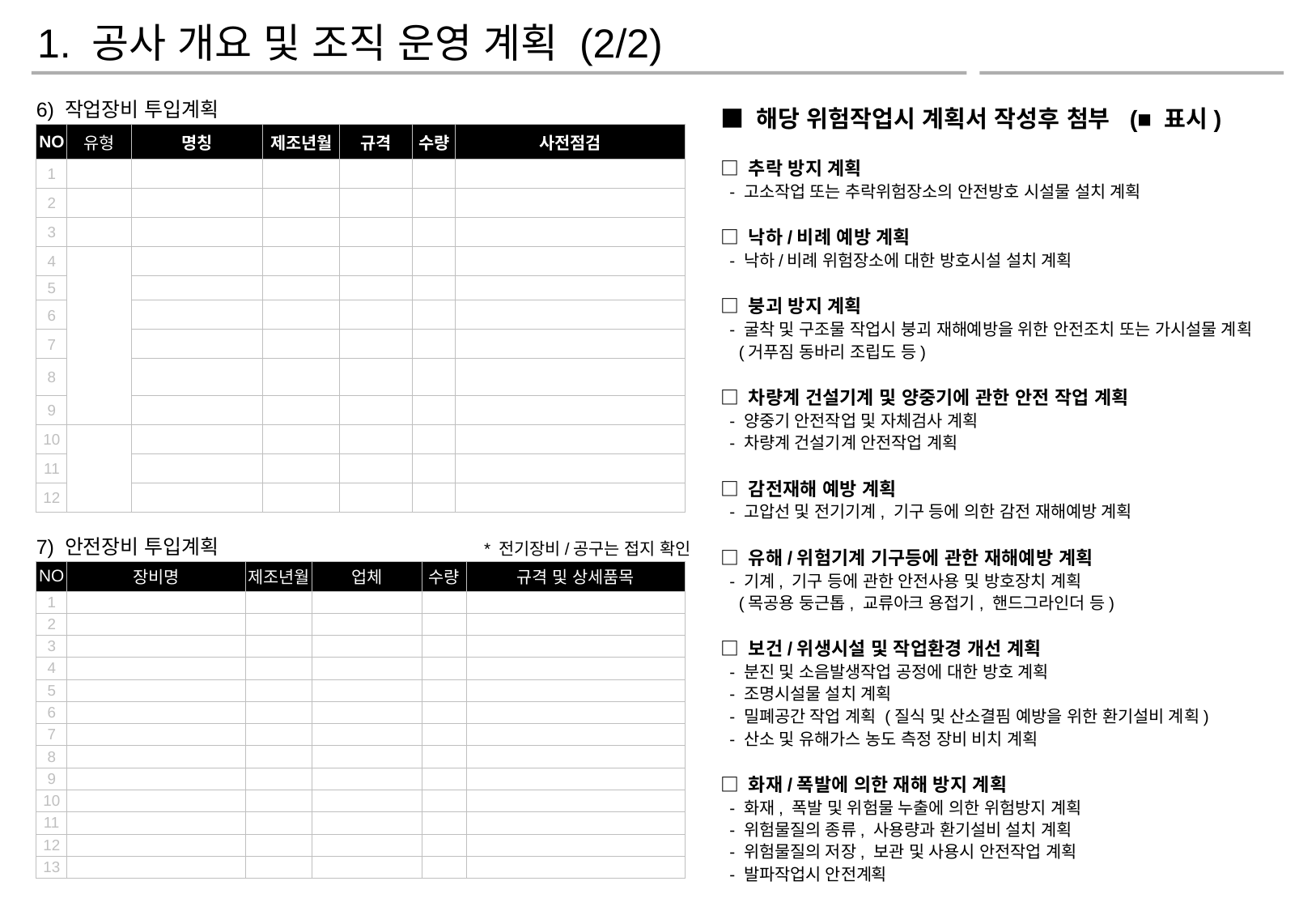

1. 공사 개요 및 조직 운영 계획 (2/2)

■ 해당 위험작업시 계획서 작성후 첨부  (■ 표시)

□ 추락 방지 계획
  - 고소작업 또는 추락위험장소의 안전방호 시설물 설치 계획

□ 낙하/비례 예방 계획
  - 낙하/비례 위험장소에 대한 방호시설 설치 계획

□ 붕괴 방지 계획
  - 굴착 및 구조물 작업시 붕괴 재해예방을 위한 안전조치 또는 가시설물 계획
    (거푸짐 동바리 조립도 등)

□ 차량계 건설기계 및 양중기에 관한 안전 작업 계획
  - 양중기 안전작업 및 자체검사 계획
  - 차량계 건설기계 안전작업 계획

□ 감전재해 예방 계획
  - 고압선 및 전기기계, 기구 등에 의한 감전 재해예방 계획

□ 유해/위험기계 기구등에 관한 재해예방 계획
  - 기계, 기구 등에 관한 안전사용 및 방호장치 계획
    (목공용 둥근톱, 교류아크 용접기, 핸드그라인더 등)

□ 보건/위생시설 및 작업환경 개선 계획
  - 분진 및 소음발생작업 공정에 대한 방호 계획
  - 조명시설물 설치 계획
  - 밀폐공간 작업 계획 (질식 및 산소결핌 예방을 위한 환기설비 계획)
  - 산소 및 유해가스 농도 측정 장비 비치 계획

□ 화재/폭발에 의한 재해 방지 계획
  - 화재, 폭발 및 위험물 누출에 의한 위험방지 계획
  - 위험물질의 종류, 사용량과 환기설비 설치 계획
  - 위험물질의 저장, 보관 및 사용시 안전작업 계획
  - 발파작업시 안전계획
6) 작업장비 투입계획
| NO | 유형 | 명칭 | 제조년월 | 규격 | 수량 | 사전점검 |
| --- | --- | --- | --- | --- | --- | --- |
| 1 |  |  |  |  |  |  |
| 2 |  |  |  |  |  |  |
| 3 |  |  |  |  |  |  |
| 4 |  |  |  |  |  |  |
| 5 |  |  |  |  |  |  |
| 6 |  |  |  |  |  |  |
| 7 |  |  |  |  |  |  |
| 8 |  |  |  |  |  |  |
| 9 |  |  |  |  |  |  |
| 10 |  |  |  |  |  |  |
| 11 |  |  |  |  |  |  |
| 12 |  |  |  |  |  |  |
7) 안전장비 투입계획
* 전기장비/공구는 접지 확인
| NO | 장비명 | 제조년월 | 업체 | 수량 | 규격 및 상세품목 |
| --- | --- | --- | --- | --- | --- |
| 1 |  |  |  |  |  |
| 2 |  |  |  |  |  |
| 3 |  |  |  |  |  |
| 4 |  |  |  |  |  |
| 5 |  |  |  |  |  |
| 6 |  |  |  |  |  |
| 7 |  |  |  |  |  |
| 8 |  |  |  |  |  |
| 9 |  |  |  |  |  |
| 10 |  |  |  |  |  |
| 11 |  |  |  |  |  |
| 12 |  |  |  |  |  |
| 13 |  |  |  |  |  |